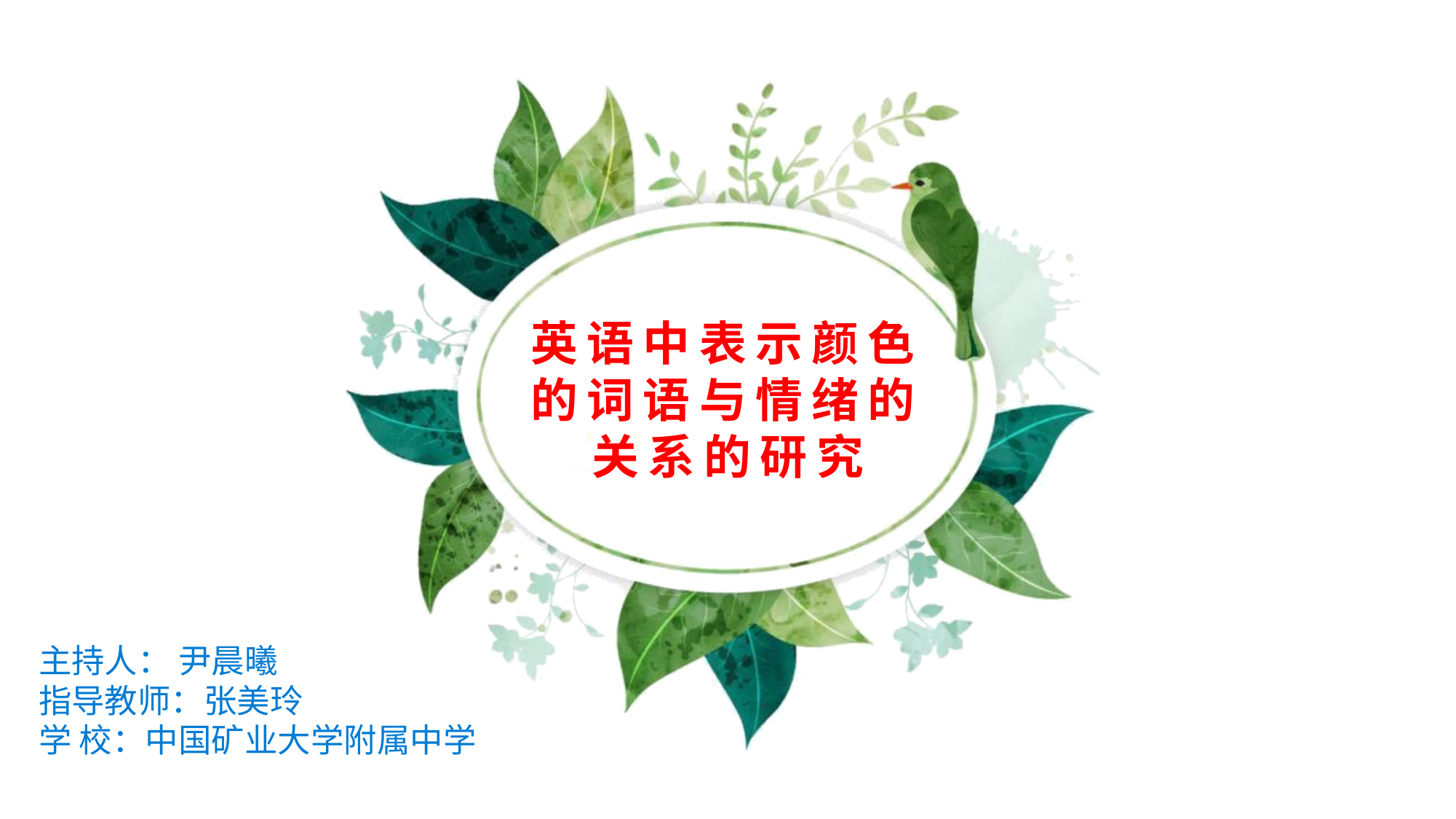

主持人： 尹晨曦
指导教师：张美玲
学 校：中国矿业大学附属中学
# 英语中表示颜色的词语与情绪的关系的研究